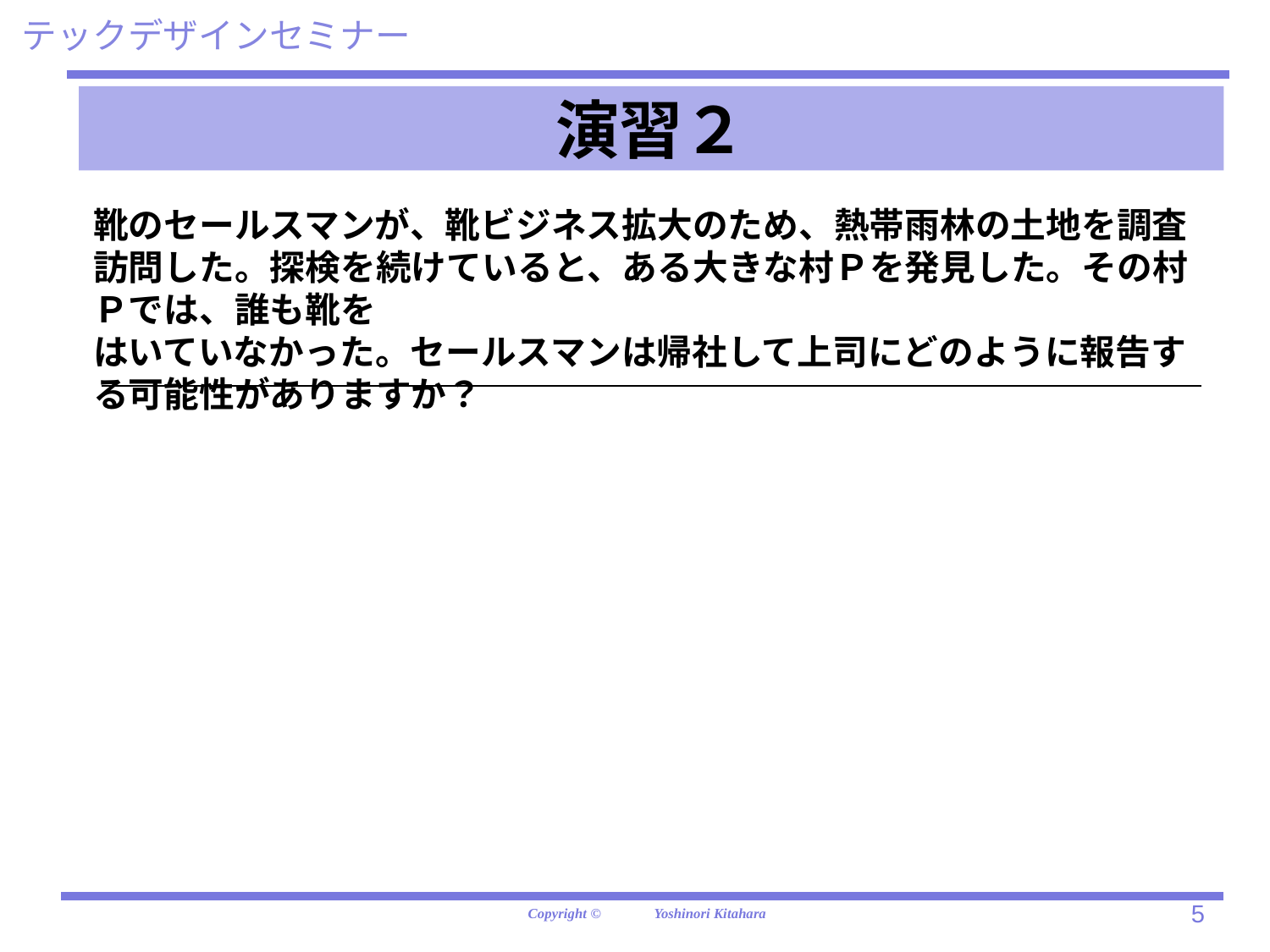

演習２
靴のセールスマンが、靴ビジネス拡大のため、熱帯雨林の土地を調査訪問した。探検を続けていると、ある大きな村Ｐを発見した。その村Ｐでは、誰も靴を
はいていなかった。セールスマンは帰社して上司にどのように報告する可能性がありますか？